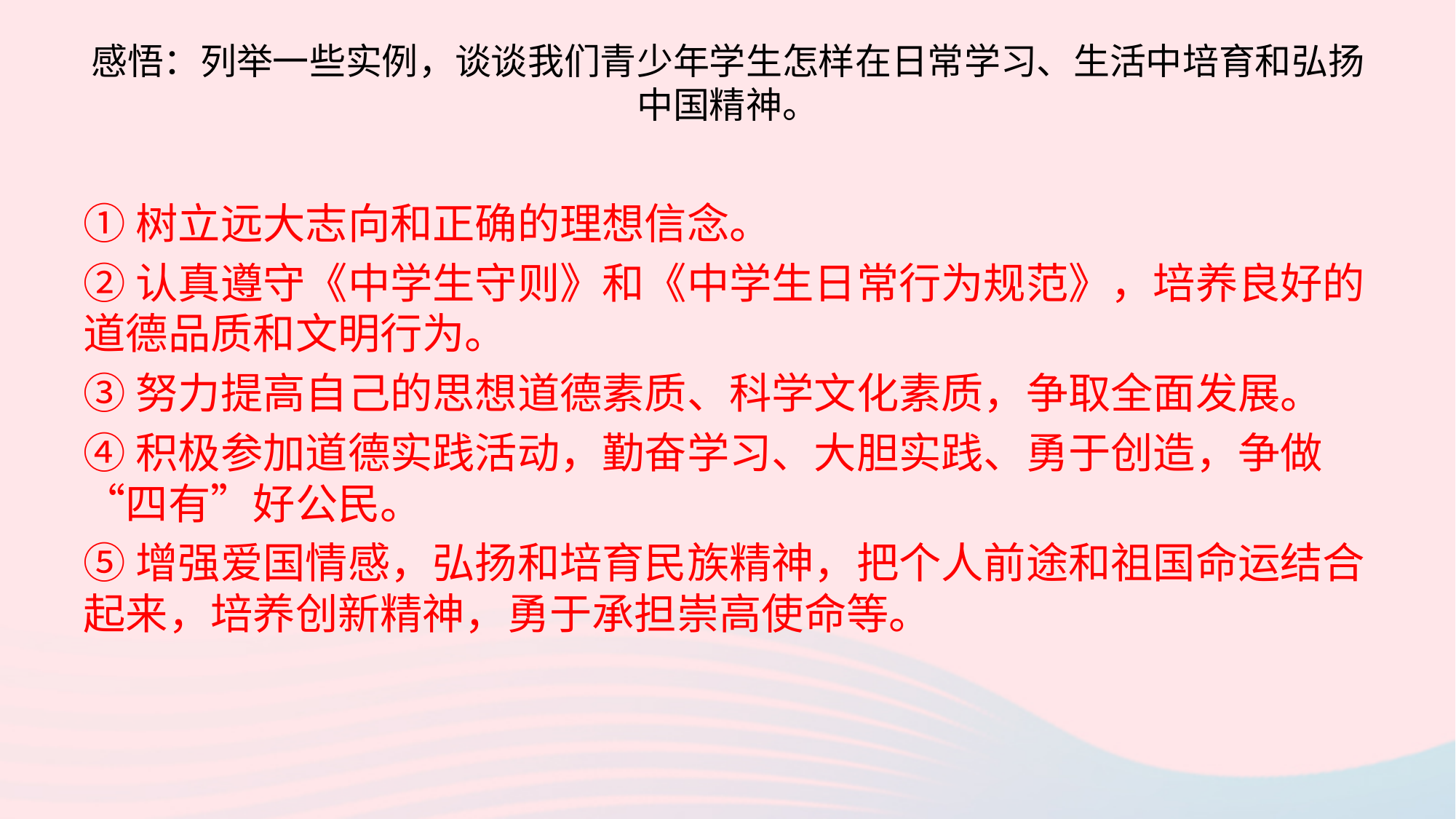

# 感悟：列举一些实例，谈谈我们青少年学生怎样在日常学习、生活中培育和弘扬中国精神。
①树立远大志向和正确的理想信念。
②认真遵守《中学生守则》和《中学生日常行为规范》，培养良好的道德品质和文明行为。
③努力提高自己的思想道德素质、科学文化素质，争取全面发展。
④积极参加道德实践活动，勤奋学习、大胆实践、勇于创造，争做“四有”好公民。
⑤增强爱国情感，弘扬和培育民族精神，把个人前途和祖国命运结合起来，培养创新精神，勇于承担崇高使命等。